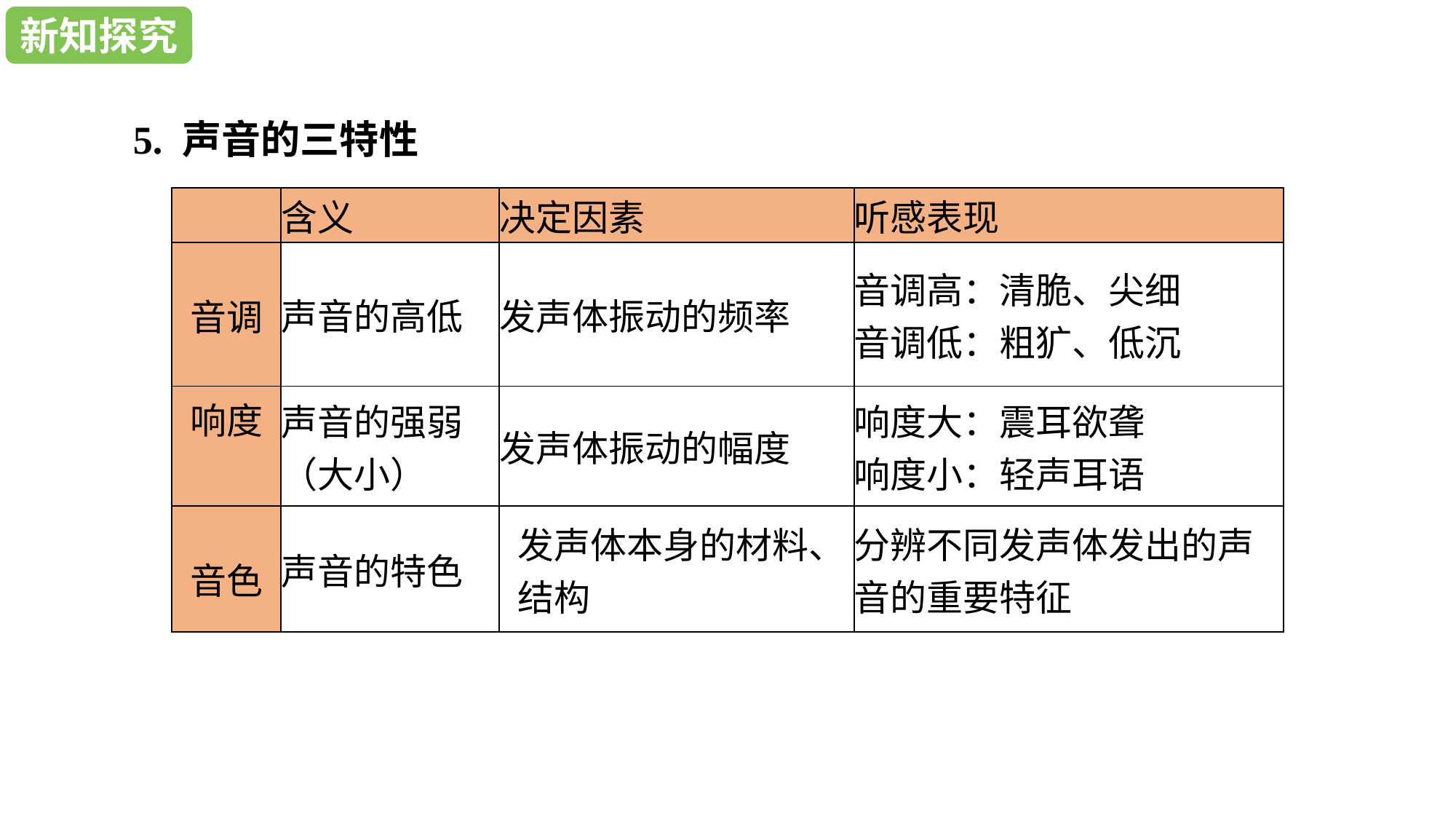

新知探究
5. 声音的三特性
|  | 含义 | 决定因素 | 听感表现 |
| --- | --- | --- | --- |
| 音调 | 声音的高低 | 发声体振动的频率 | 音调高：清脆、尖细 音调低：粗犷、低沉 |
| 响度 | 声音的强弱 （大小） | 发声体振动的幅度 | 响度大：震耳欲聋 响度小：轻声耳语 |
| 音色 | 声音的特色 | 发声体本身的材料、 结构 | 分辨不同发声体发出的声音的重要特征 |